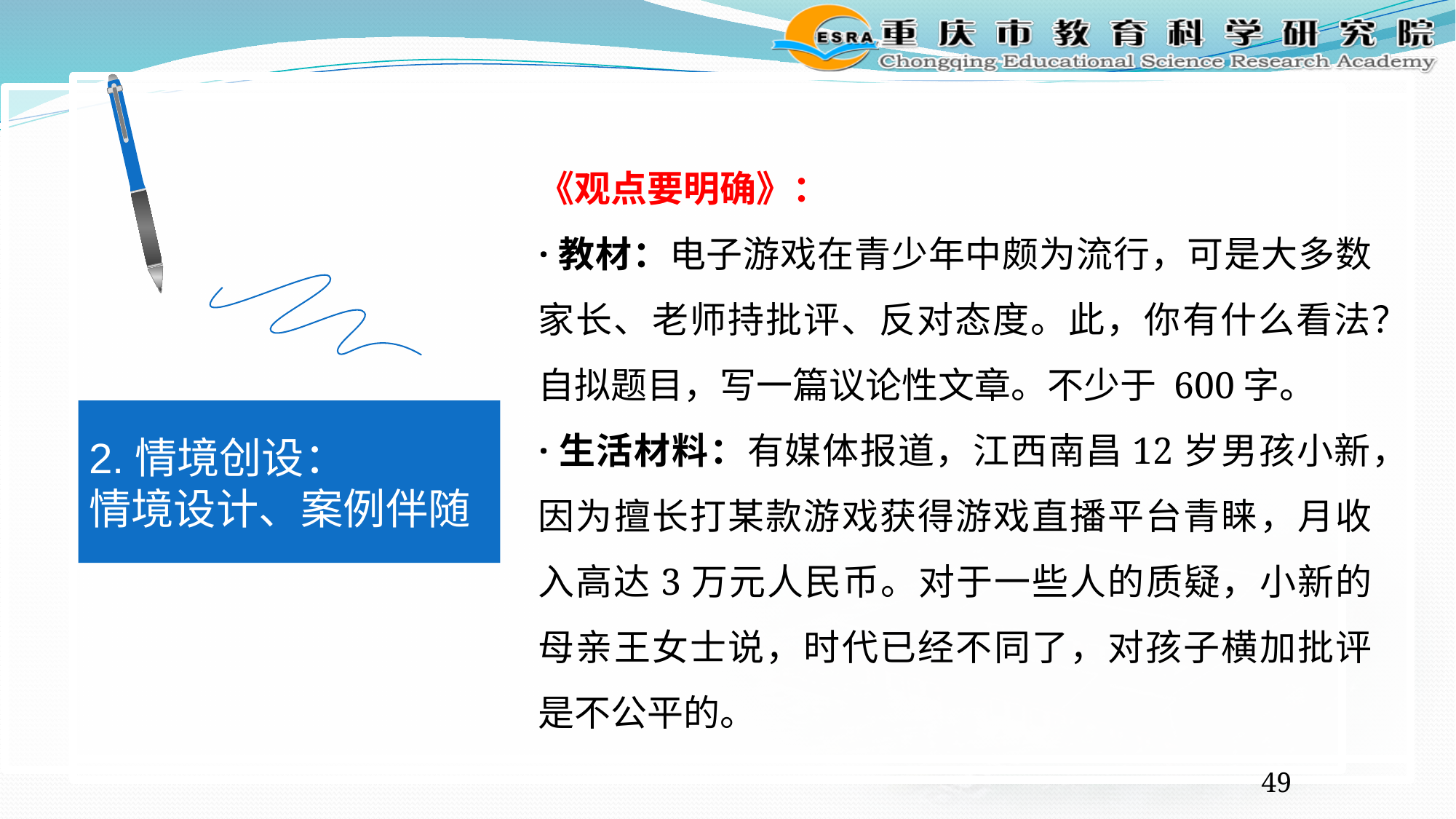

《观点要明确》：
·教材：电子游戏在青少年中颇为流行，可是大多数家长、老师持批评、反对态度。此，你有什么看法？自拟题目，写一篇议论性文章。不少于 600字。
·生活材料：有媒体报道，江西南昌12岁男孩小新，因为擅长打某款游戏获得游戏直播平台青睐，月收入高达3万元人民币。对于一些人的质疑，小新的母亲王女士说，时代已经不同了，对孩子横加批评是不公平的。

2.情境创设：
情境设计、案例伴随
49